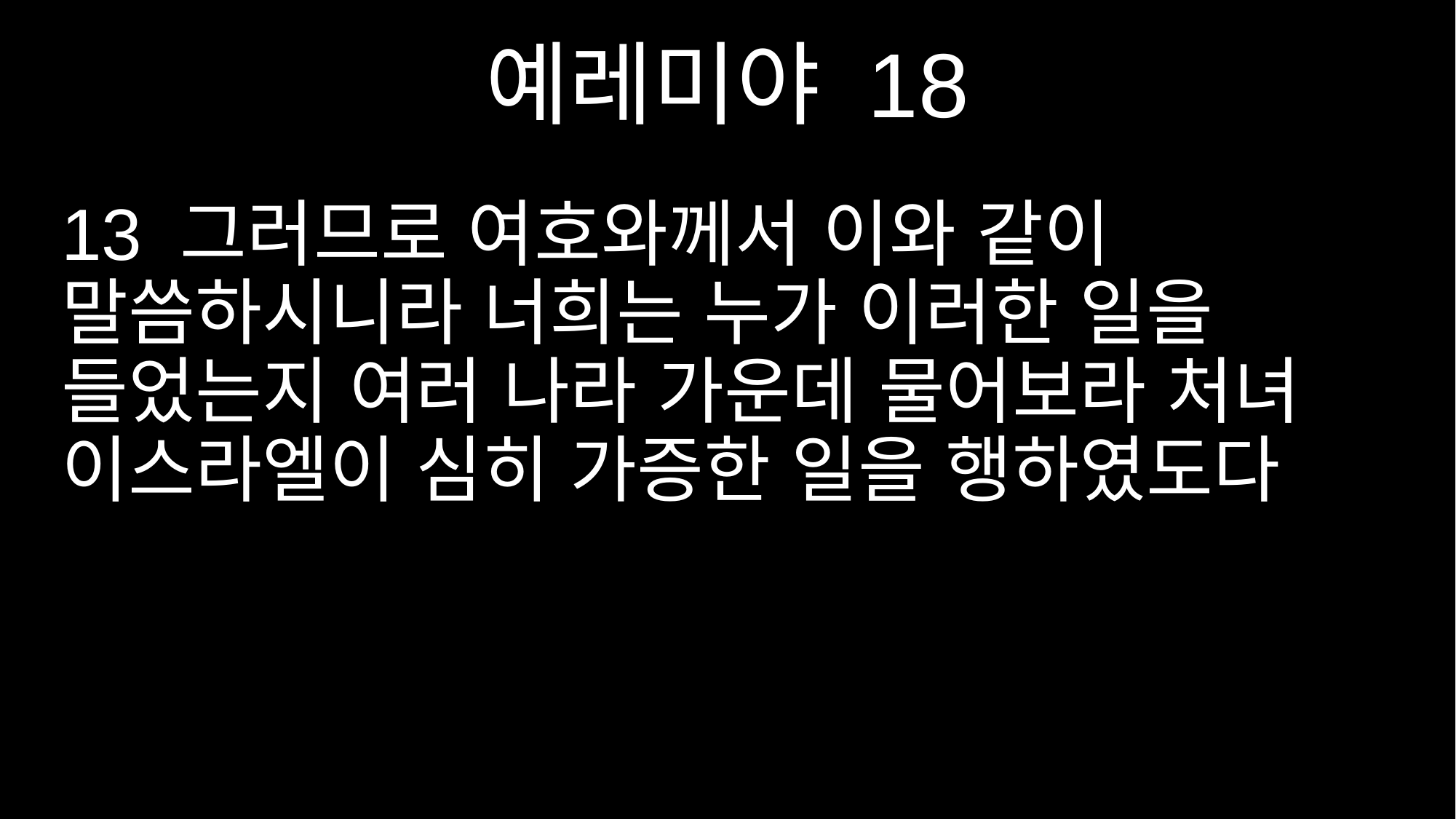

예레미야 18
13 그러므로 여호와께서 이와 같이 말씀하시니라 너희는 누가 이러한 일을 들었는지 여러 나라 가운데 물어보라 처녀 이스라엘이 심히 가증한 일을 행하였도다